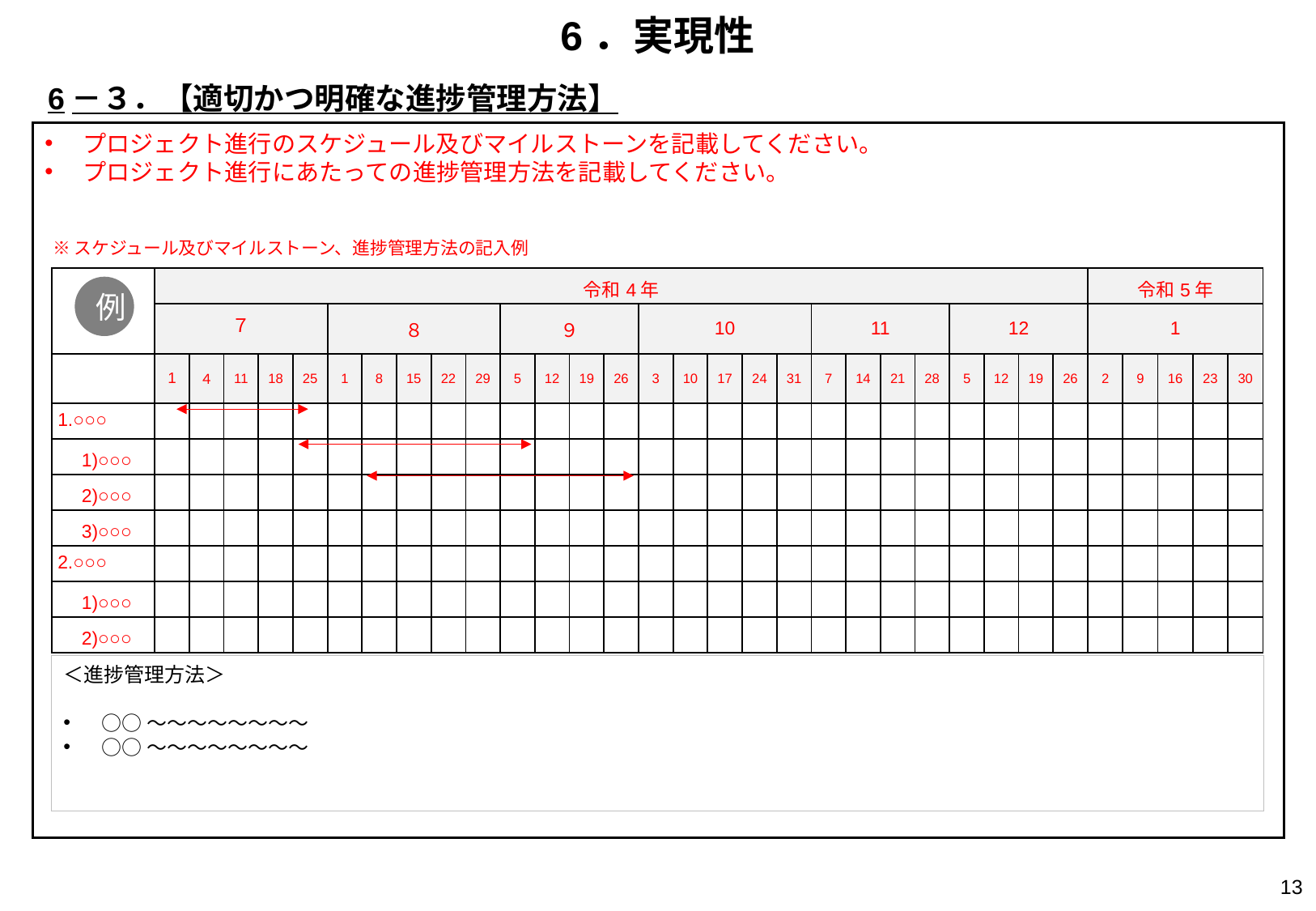

# 6．実現性
6－３．【適切かつ明確な進捗管理方法】
プロジェクト進行のスケジュール及びマイルストーンを記載してください。
プロジェクト進行にあたっての進捗管理方法を記載してください。

※スケジュール及びマイルストーン、進捗管理方法の記入例
|  | 令和4年 |  |  |  |  |  |  |  |  |  |  |  |  |  |  |  |  |  |  |  |  |  |  |  |  |  |  | 令和5年 |  |  |  |  |
| --- | --- | --- | --- | --- | --- | --- | --- | --- | --- | --- | --- | --- | --- | --- | --- | --- | --- | --- | --- | --- | --- | --- | --- | --- | --- | --- | --- | --- | --- | --- | --- | --- |
|  | ７ |  |  |  |  | ８ |  |  |  |  | ９ |  |  |  | 10 |  |  |  |  | 11 |  |  |  | 12 |  |  |  | 1 |  |  |  |  |
|  | 1 | ４ | 11 | 18 | 25 | 1 | 8 | 15 | 22 | 29 | 5 | 12 | 19 | 26 | 3 | 10 | 17 | 24 | 31 | 7 | 14 | 21 | 28 | 5 | 12 | 19 | 26 | 2 | 9 | 16 | 23 | 30 |
| 1.○○○ |  |  |  |  |  |  |  |  |  |  |  |  |  |  |  |  |  |  |  |  |  |  |  |  |  |  |  |  |  |  |  |  |
| 1)○○○ |  |  |  |  |  |  |  |  |  |  |  |  |  |  |  |  |  |  |  |  |  |  |  |  |  |  |  |  |  |  |  |  |
| 2)○○○ |  |  |  |  |  |  |  |  |  |  |  |  |  |  |  |  |  |  |  |  |  |  |  |  |  |  |  |  |  |  |  |  |
| 3)○○○ |  |  |  |  |  |  |  |  |  |  |  |  |  |  |  |  |  |  |  |  |  |  |  |  |  |  |  |  |  |  |  |  |
| 2.○○○ |  |  |  |  |  |  |  |  |  |  |  |  |  |  |  |  |  |  |  |  |  |  |  |  |  |  |  |  |  |  |  |  |
| 1)○○○ |  |  |  |  |  |  |  |  |  |  |  |  |  |  |  |  |  |  |  |  |  |  |  |  |  |  |  |  |  |  |  |  |
| 2)○○○ |  |  |  |  |  |  |  |  |  |  |  |  |  |  |  |  |  |  |  |  |  |  |  |  |  |  |  |  |  |  |  |  |
例
＜進捗管理方法＞

○○～～～～～～～～
○○～～～～～～～～
13